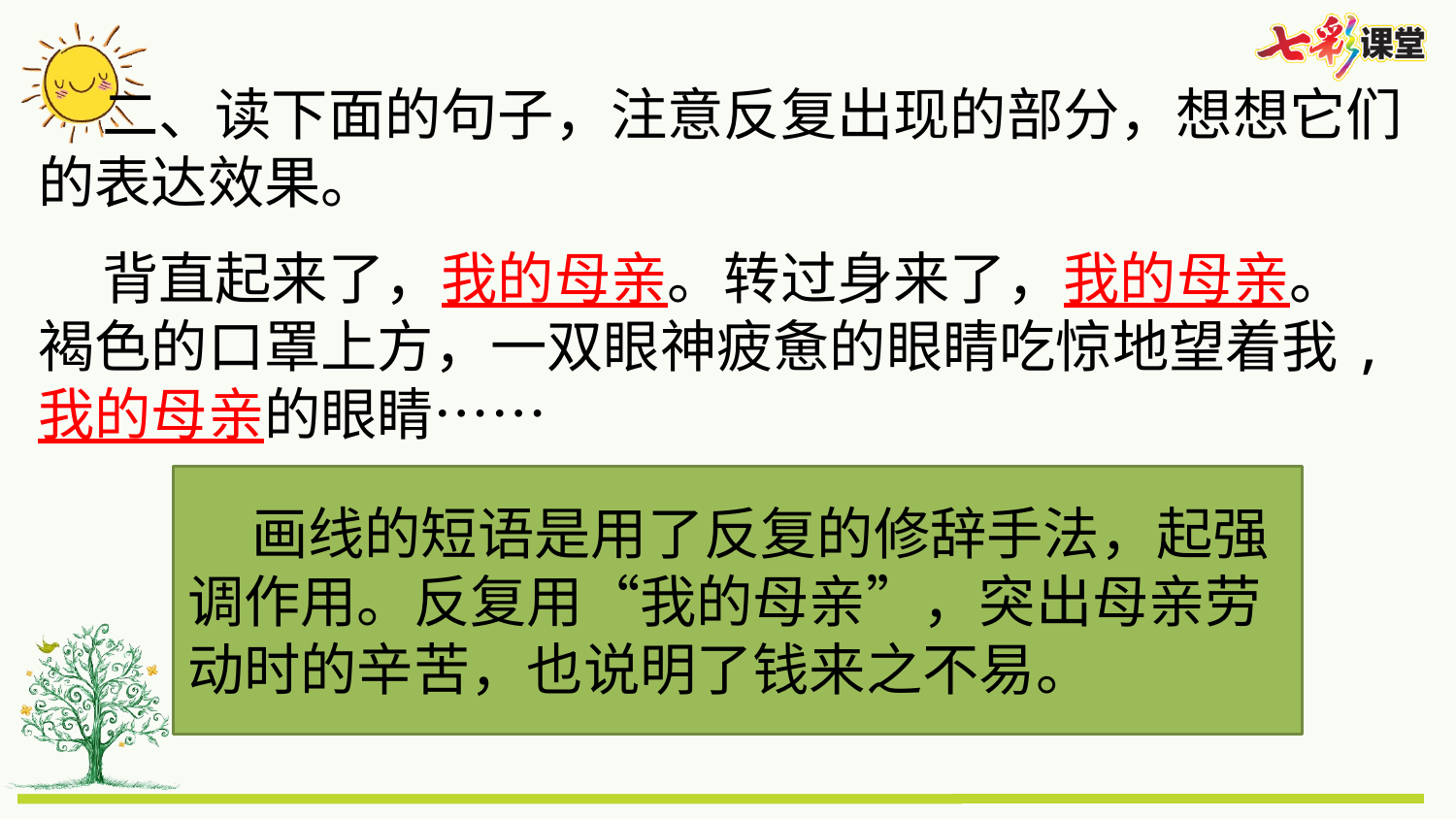

二、读下面的句子，注意反复出现的部分，想想它们的表达效果。
    背直起来了，我的母亲。转过身来了，我的母亲。褐色的口罩上方，一双眼神疲惫的眼睛吃惊地望着我,我的母亲的眼睛……
    画线的短语是用了反复的修辞手法，起强调作用。反复用“我的母亲”，突出母亲劳动时的辛苦，也说明了钱来之不易。